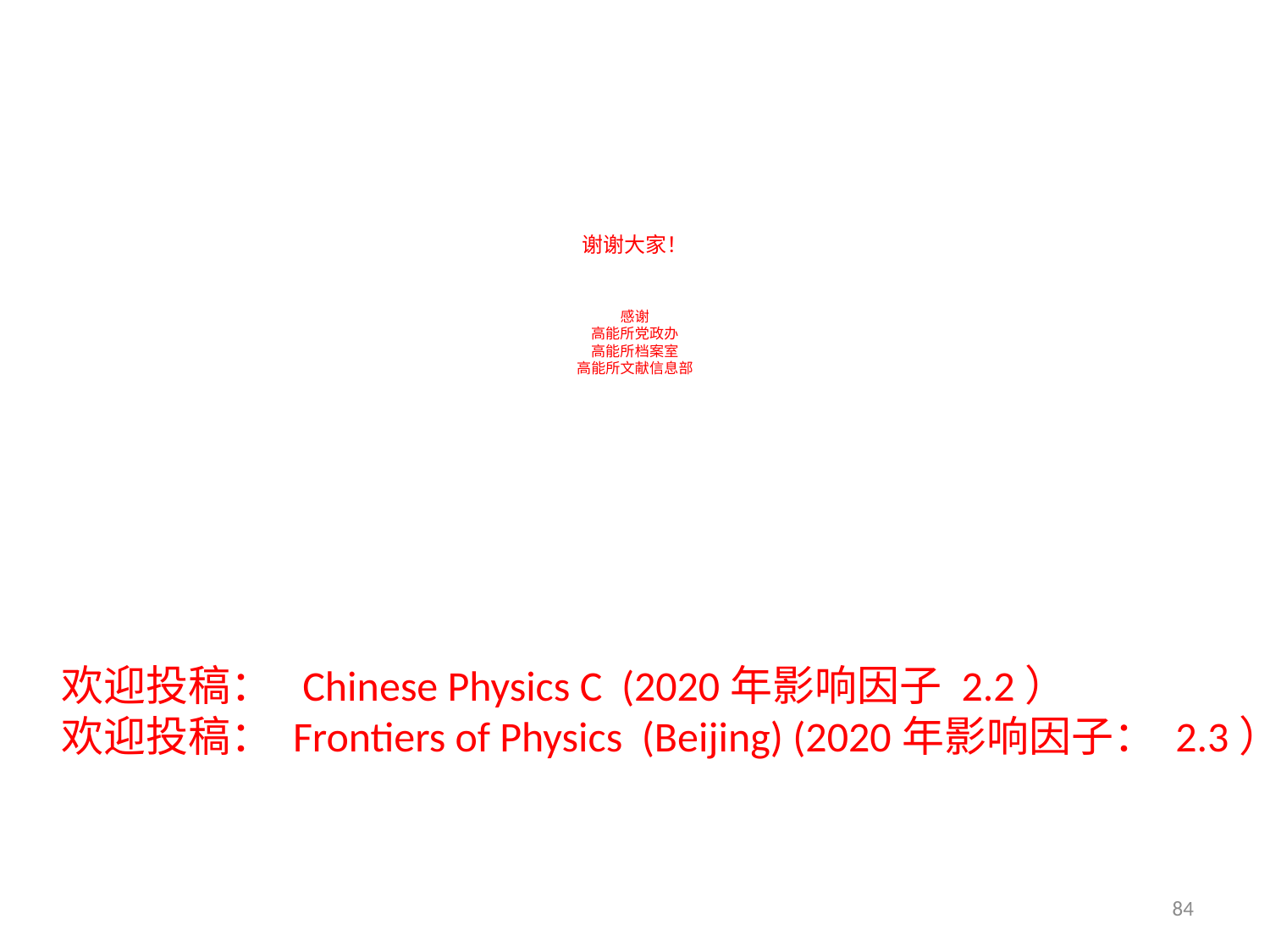

# 谢谢大家！ 感谢 高能所党政办 高能所档案室 高能所文献信息部
欢迎投稿：  Chinese Physics C  (2020年影响因子 2.2）
欢迎投稿： Frontiers of Physics  (Beijing) (2020年影响因子： 2.3）
84